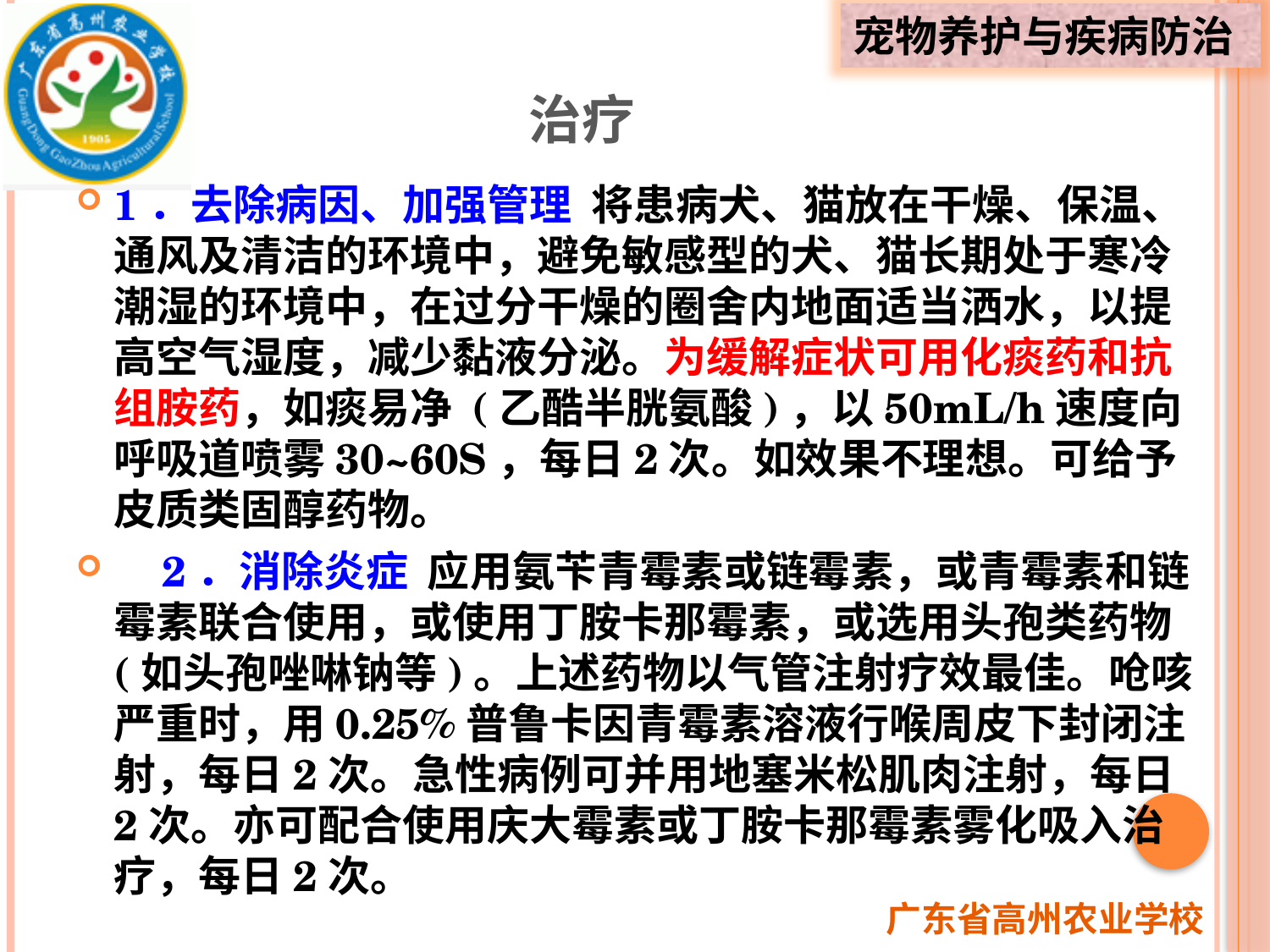

# 治疗
1．去除病因、加强管理  将患病犬、猫放在干燥、保温、通风及清洁的环境中，避免敏感型的犬、猫长期处于寒冷潮湿的环境中，在过分干燥的圈舍内地面适当洒水，以提高空气湿度，减少黏液分泌。为缓解症状可用化痰药和抗组胺药，如痰易净 (乙酷半胱氨酸)，以50mL/h速度向呼吸道喷雾30~60S，每日2次。如效果不理想。可给予皮质类固醇药物。
    2．消除炎症  应用氨苄青霉素或链霉素，或青霉素和链霉素联合使用，或使用丁胺卡那霉素，或选用头孢类药物 (如头孢唑啉钠等)。上述药物以气管注射疗效最佳。呛咳严重时，用0.25%普鲁卡因青霉素溶液行喉周皮下封闭注射，每日2次。急性病例可并用地塞米松肌肉注射，每日2次。亦可配合使用庆大霉素或丁胺卡那霉素雾化吸入治疗，每日2次。